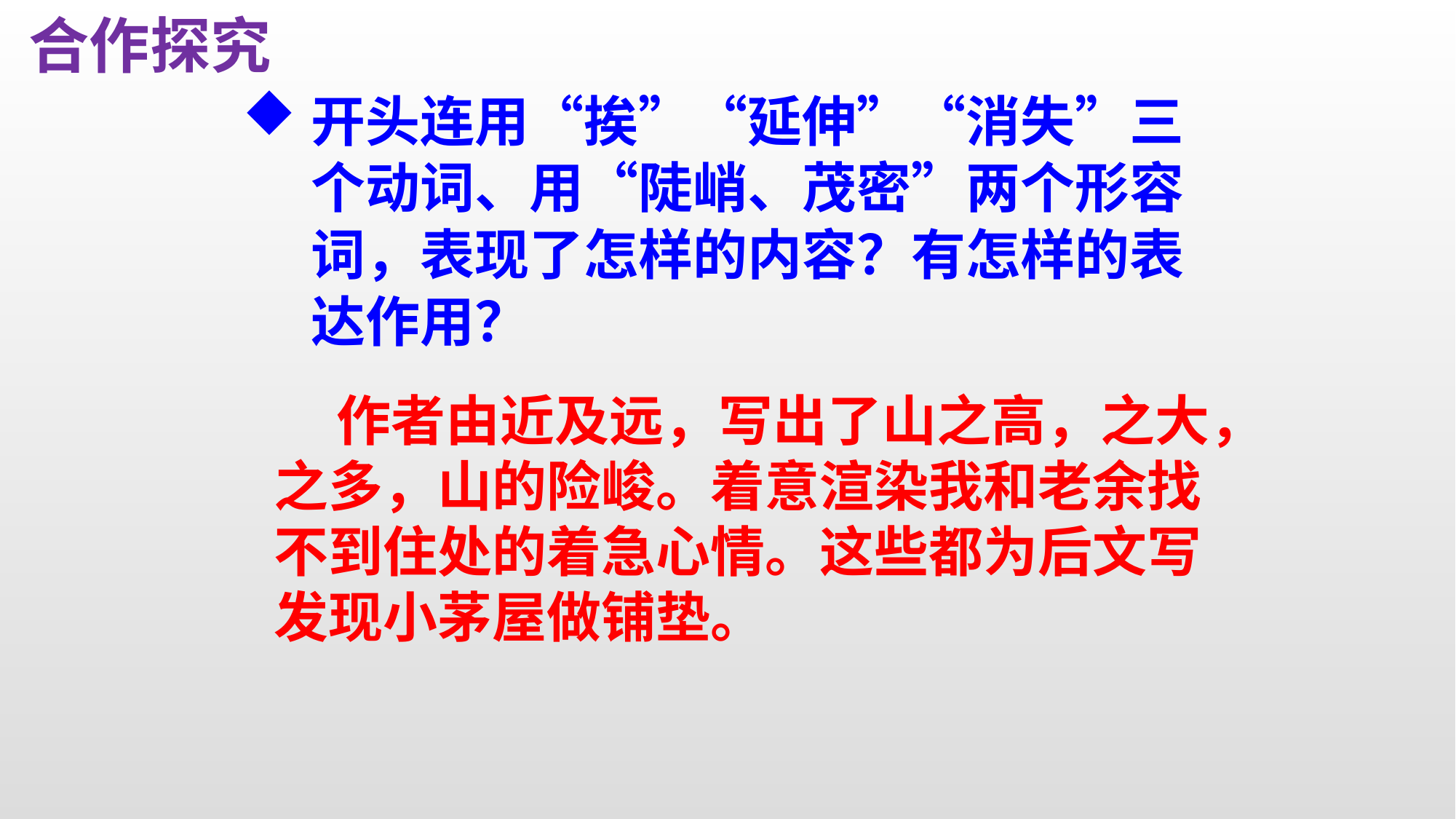

合作探究
开头连用“挨”“延伸”“消失”三个动词、用“陡峭、茂密”两个形容词，表现了怎样的内容？有怎样的表达作用？
    作者由近及远，写出了山之高，之大，之多，山的险峻。着意渲染我和老余找不到住处的着急心情。这些都为后文写发现小茅屋做铺垫。